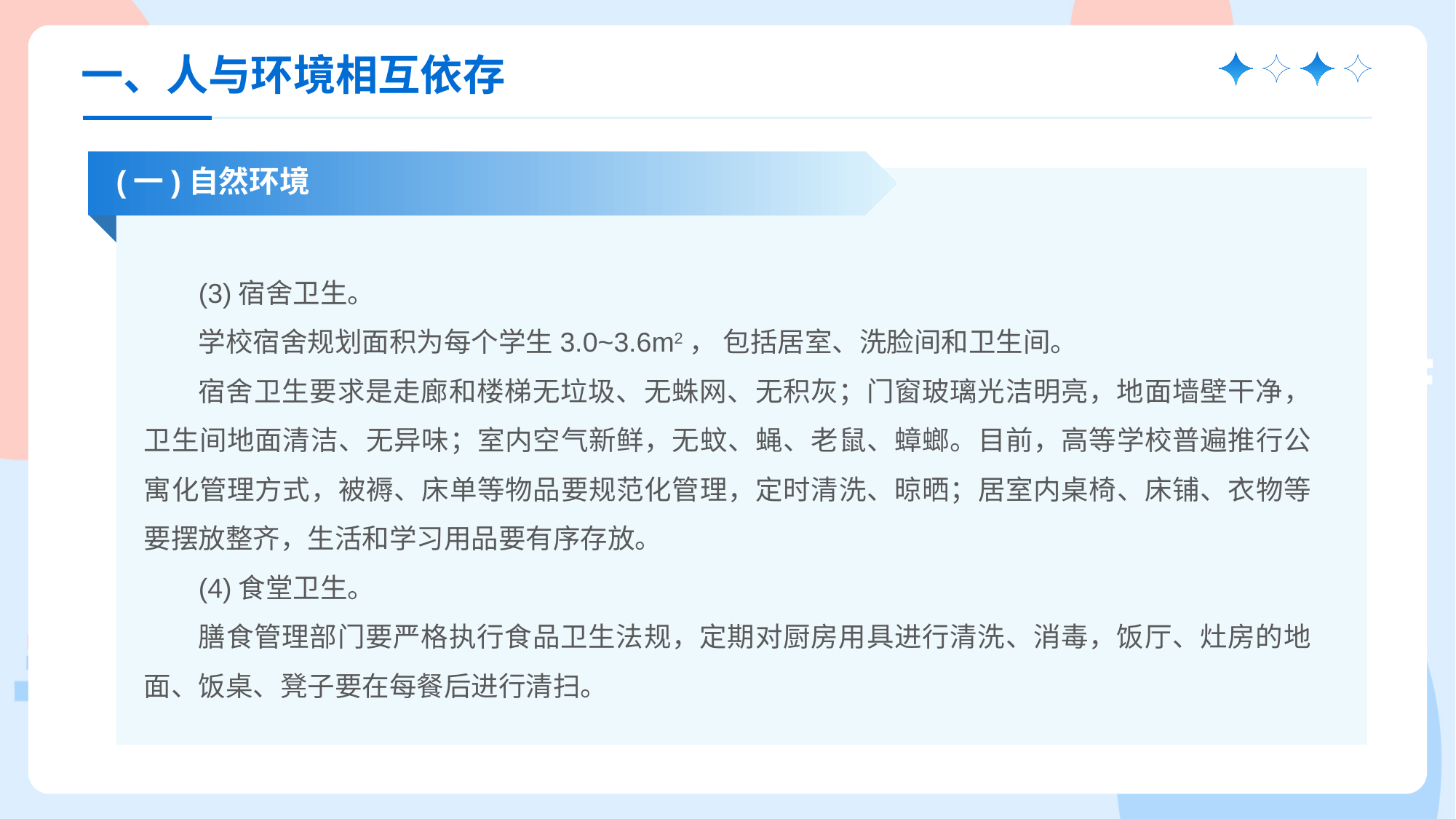

一、人与环境相互依存
(一)自然环境

(3)宿舍卫生。
学校宿舍规划面积为每个学生3.0~3.6m2， 包括居室、洗脸间和卫生间。
宿舍卫生要求是走廊和楼梯无垃圾、无蛛网、无积灰；门窗玻璃光洁明亮，地面墙壁干净，卫生间地面清洁、无异味；室内空气新鲜，无蚊、蝇、老鼠、蟑螂。目前，高等学校普遍推行公寓化管理方式，被褥、床单等物品要规范化管理，定时清洗、晾晒；居室内桌椅、床铺、衣物等要摆放整齐，生活和学习用品要有序存放。
(4)食堂卫生。
膳食管理部门要严格执行食品卫生法规，定期对厨房用具进行清洗、消毒，饭厅、灶房的地面、饭桌、凳子要在每餐后进行清扫。